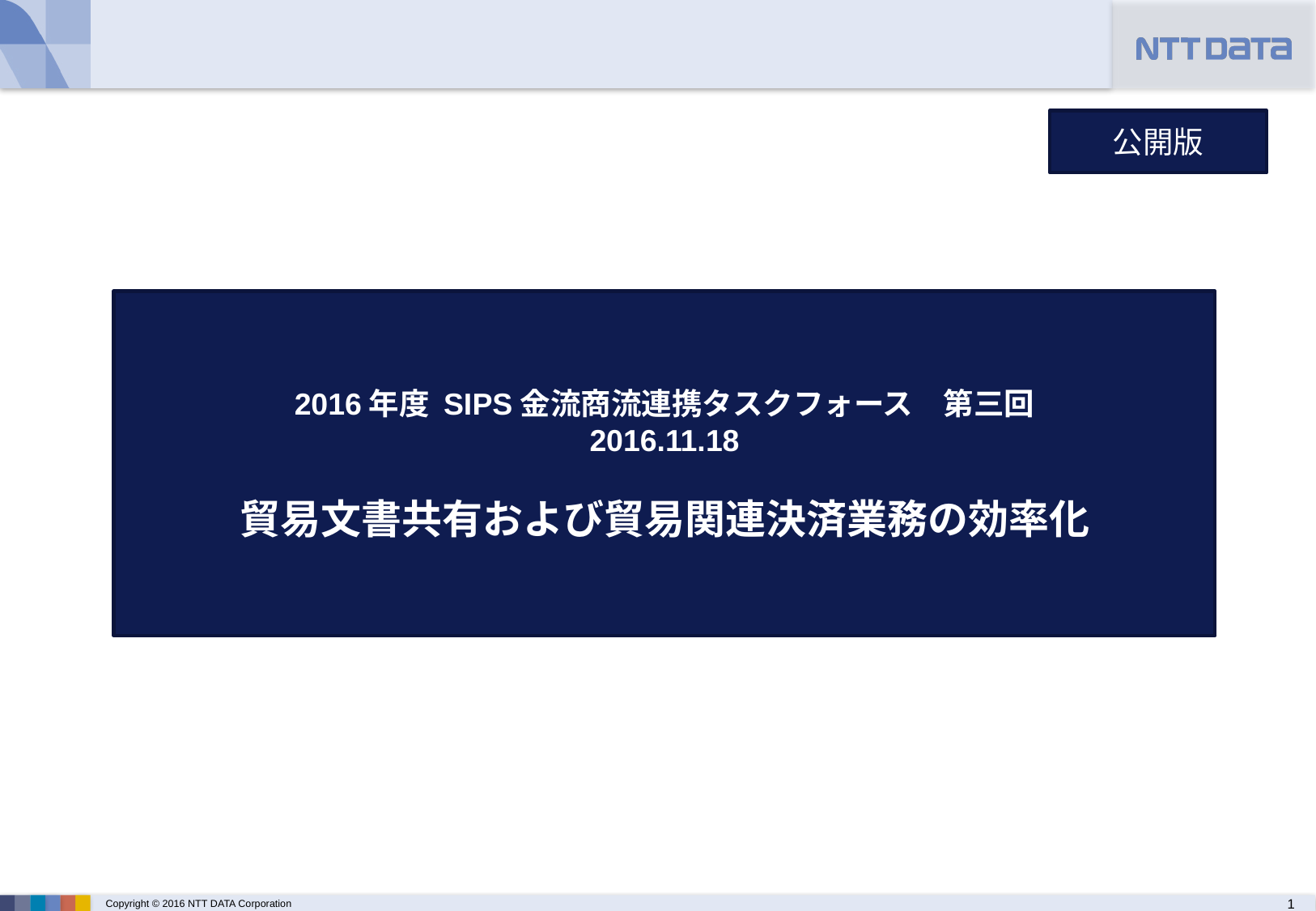

公開版
2016年度 SIPS金流商流連携タスクフォース　第三回
2016.11.18

貿易文書共有および貿易関連決済業務の効率化